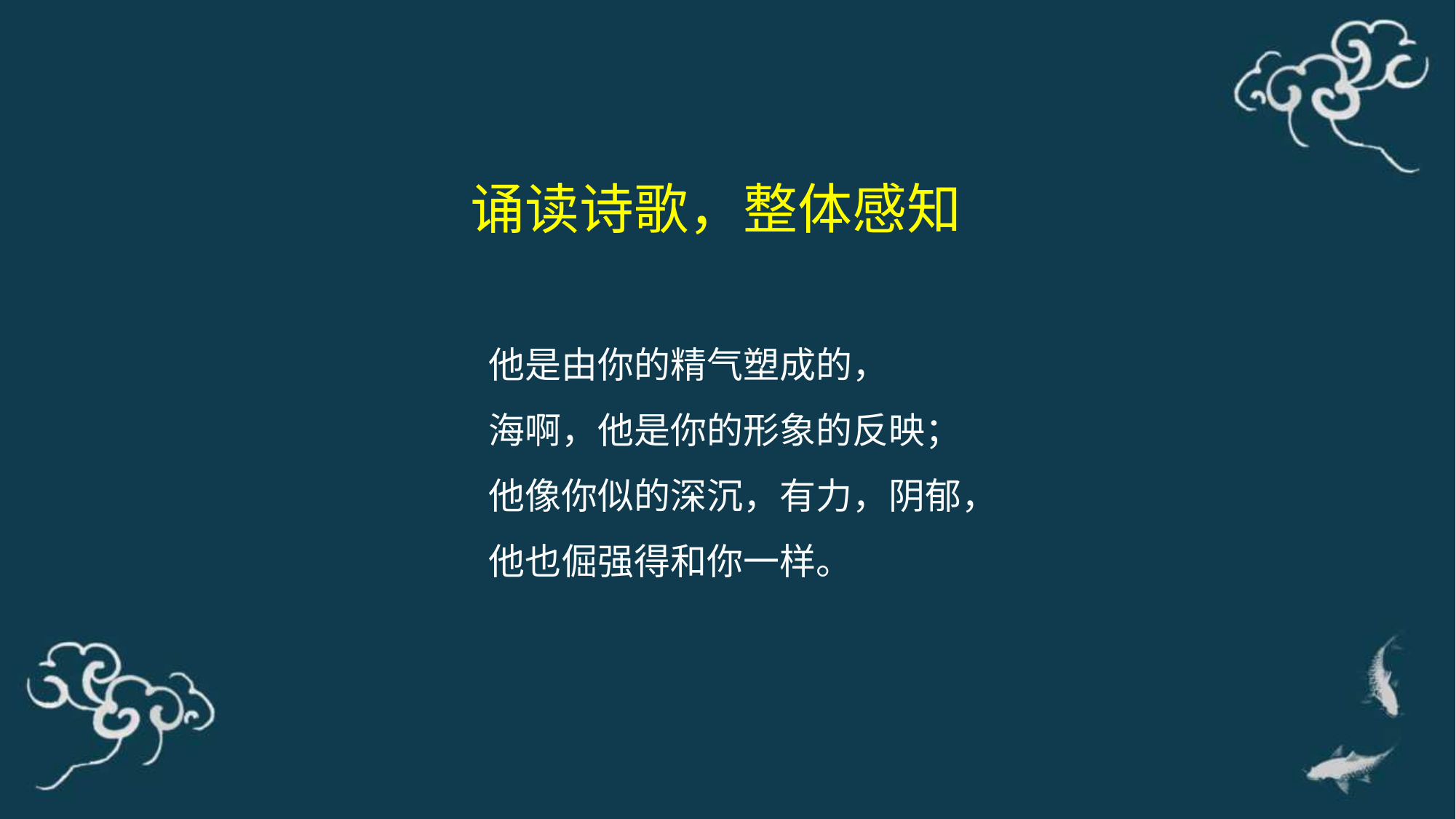

诵读诗歌，整体感知

他是由你的精气塑成的，
海啊，他是你的形象的反映；
他像你似的深沉，有力，阴郁，
他也倔强得和你一样。